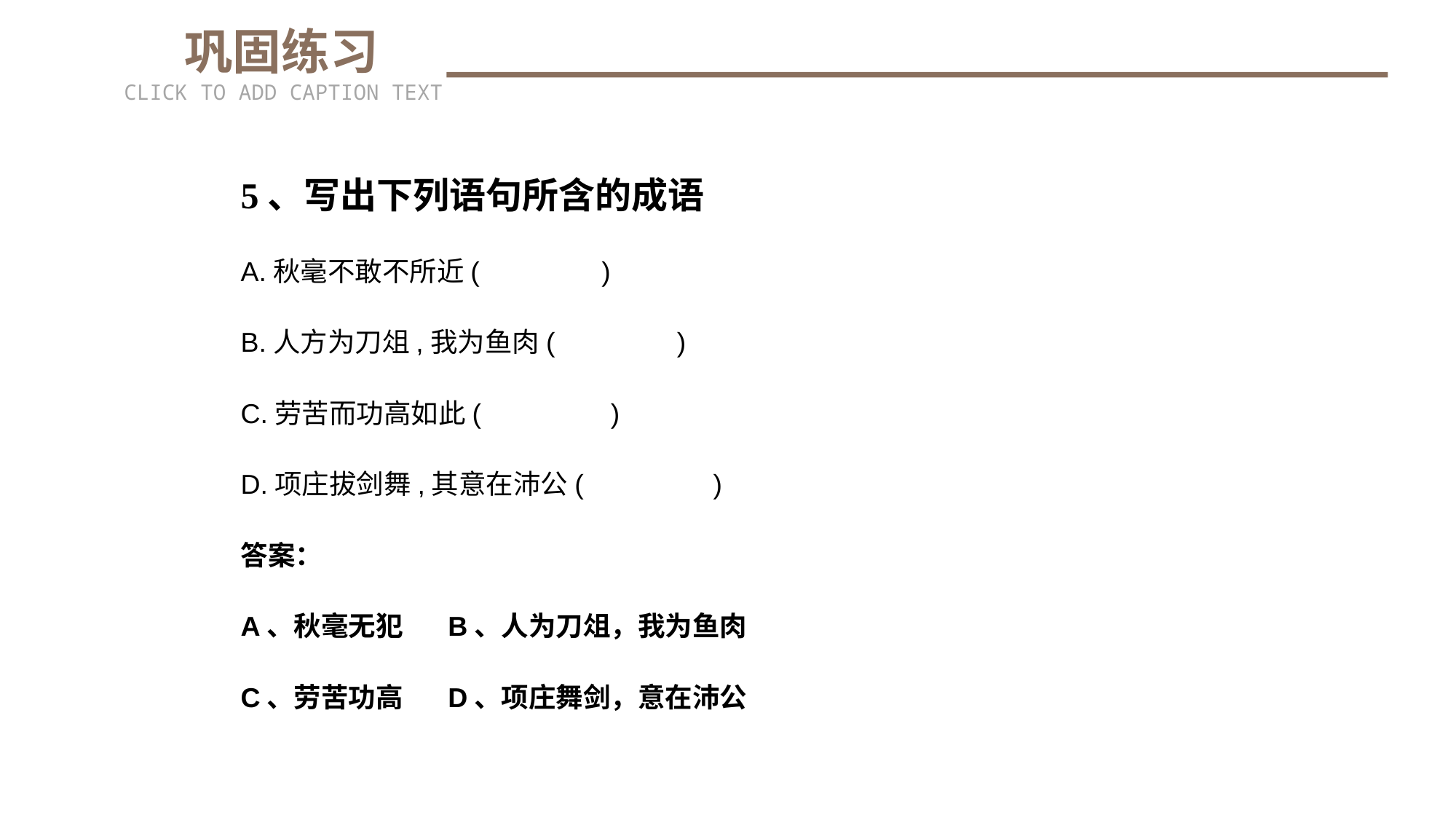

巩固练习

CLICK TO ADD CAPTION TEXT
5、写出下列语句所含的成语
A.秋毫不敢不所近(                )
B.人方为刀俎,我为鱼肉(                )
C.劳苦而功高如此(                 )
D.项庄拔剑舞,其意在沛公(                 )
答案：
A、秋毫无犯     B、人为刀俎，我为鱼肉
C、劳苦功高     D、项庄舞剑，意在沛公